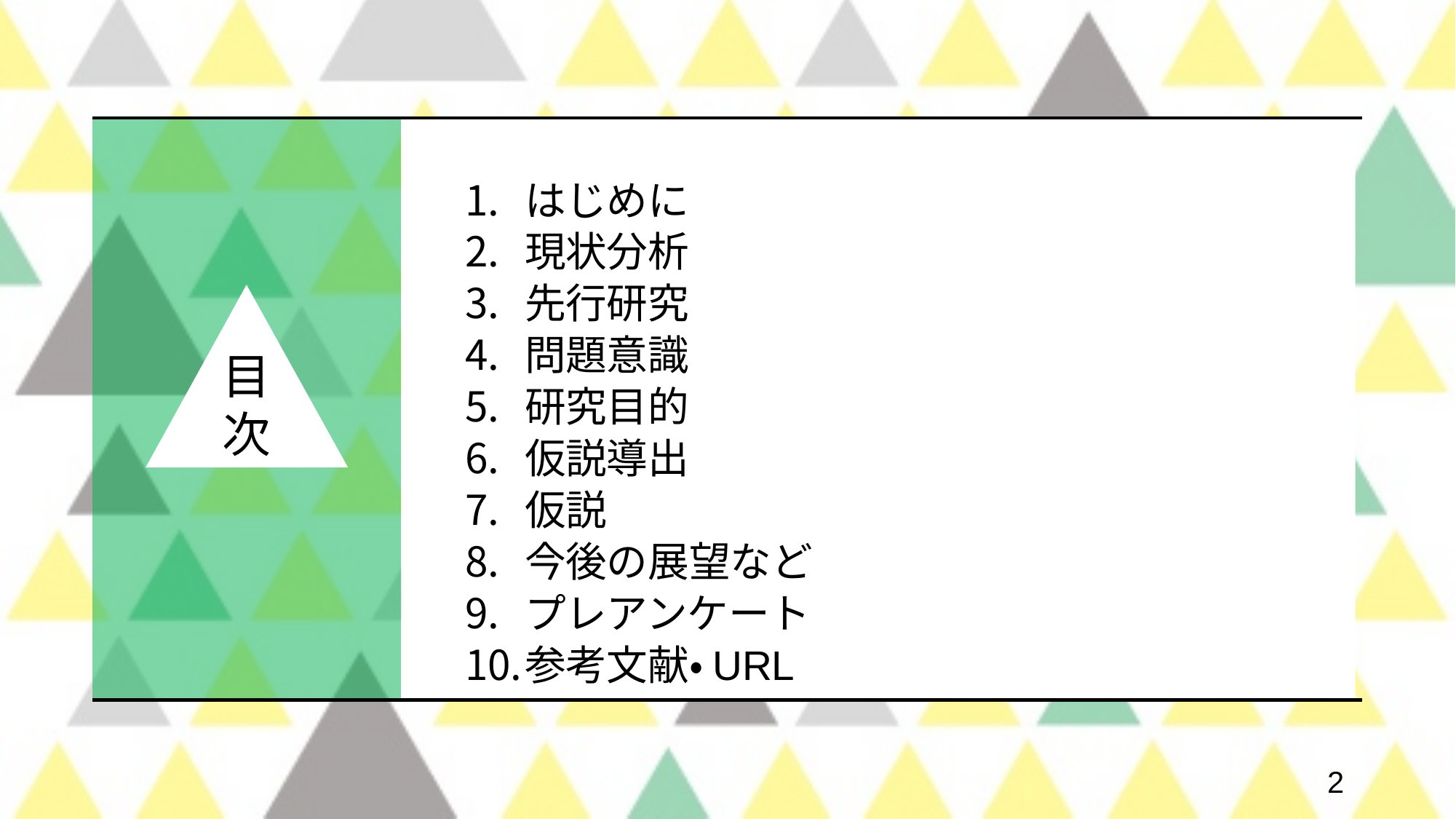

# 目次

はじめに
現状分析
先行研究
問題意識
研究目的
仮説導出
仮説
今後の展望など
プレアンケート
参考文献・URL

目次
2